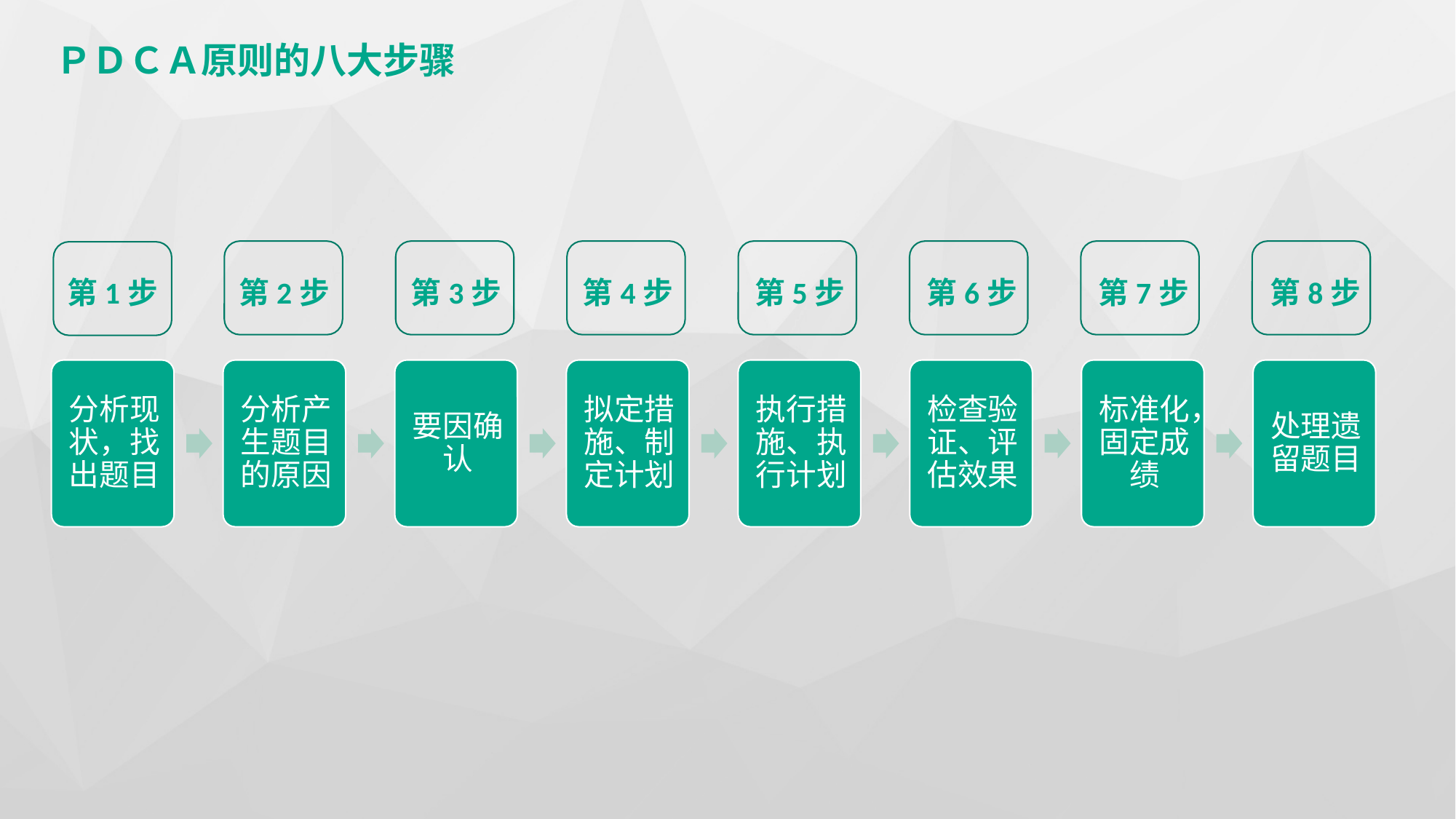

ＰＤＣＡ原则的八大步骤
分析现状，找出题目

分析产生题目的原因

要因确认

拟定措施、制定计划

执行措施、执行计划

检查验证、评估效果

标准化，固定成绩

处理遗留题目

第1步
第2步
第3步
第4步
第5步
第6步
第7步
第8步